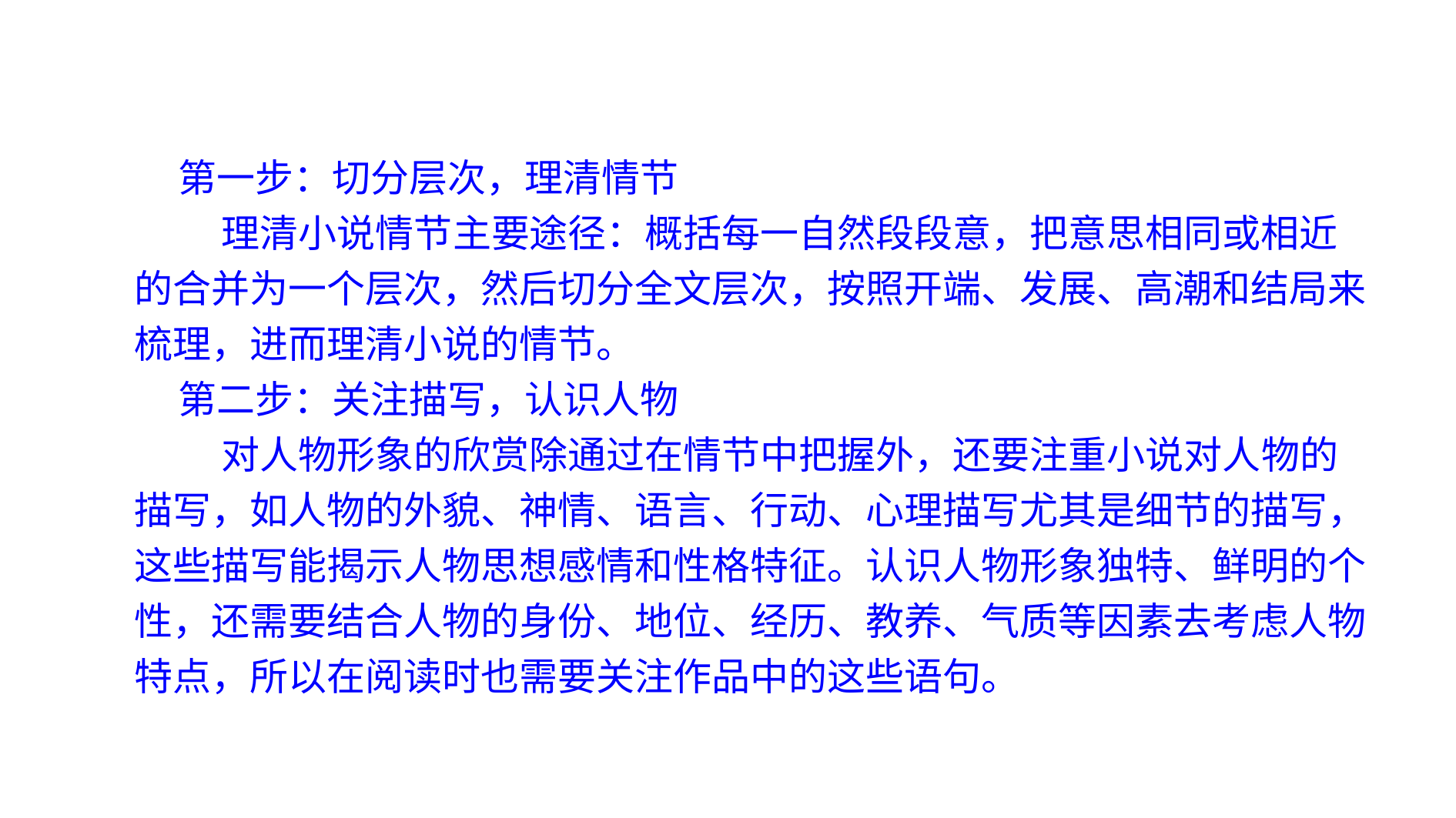

第一步：切分层次，理清情节
         理清小说情节主要途径：概括每一自然段段意，把意思相同或相近的合并为一个层次，然后切分全文层次，按照开端、发展、高潮和结局来梳理，进而理清小说的情节。
    第二步：关注描写，认识人物
         对人物形象的欣赏除通过在情节中把握外，还要注重小说对人物的描写，如人物的外貌、神情、语言、行动、心理描写尤其是细节的描写，这些描写能揭示人物思想感情和性格特征。认识人物形象独特、鲜明的个性，还需要结合人物的身份、地位、经历、教养、气质等因素去考虑人物特点，所以在阅读时也需要关注作品中的这些语句。